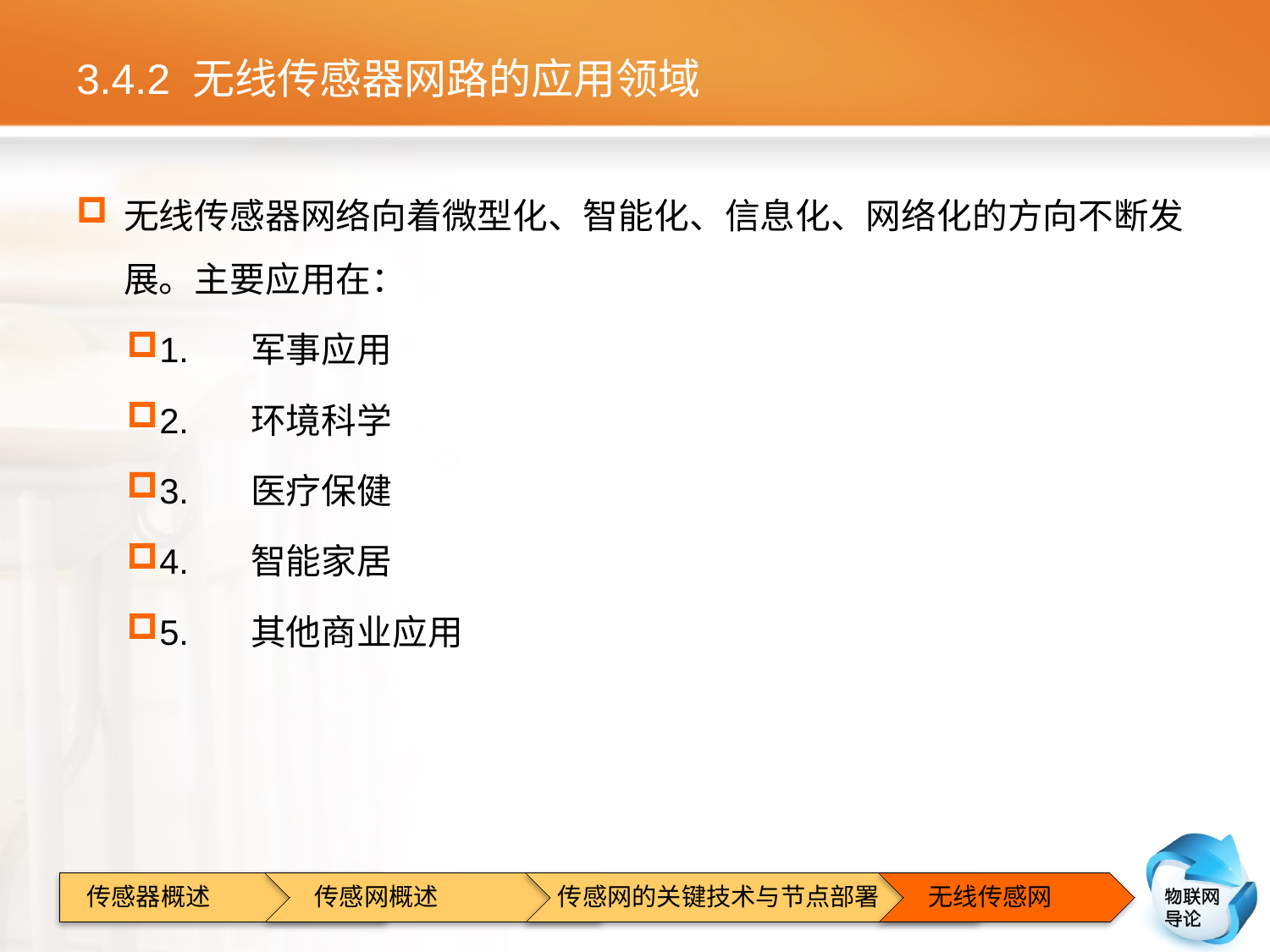

# 3.4.2 无线传感器网路的应用领域
无线传感器网络向着微型化、智能化、信息化、网络化的方向不断发展。主要应用在：
1.	军事应用
2.	环境科学
3.	医疗保健
4.	智能家居
5.	其他商业应用